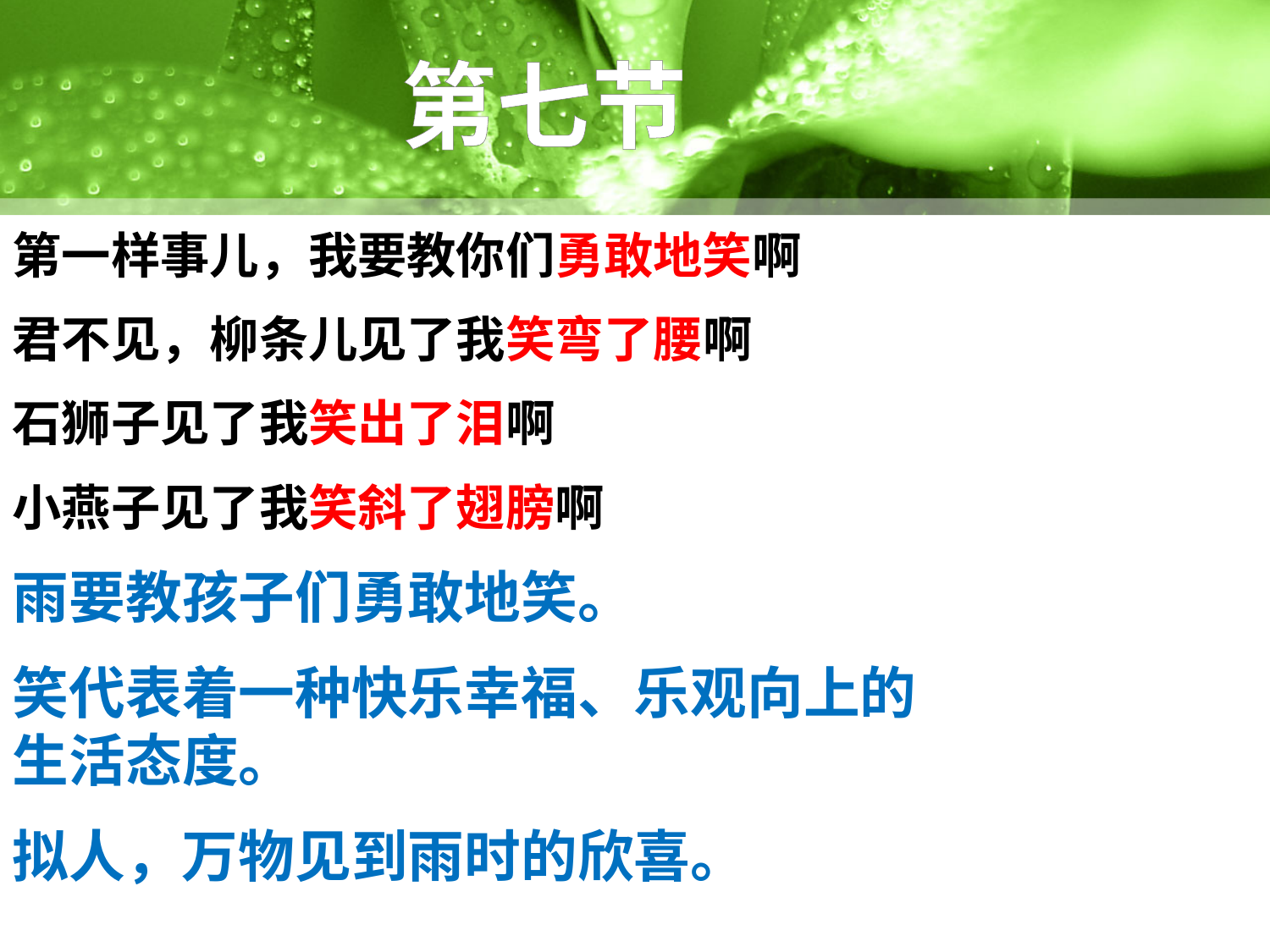

第七节
第一样事儿，我要教你们勇敢地笑啊
君不见，柳条儿见了我笑弯了腰啊
石狮子见了我笑出了泪啊
小燕子见了我笑斜了翅膀啊

雨要教孩子们勇敢地笑。
笑代表着一种快乐幸福、乐观向上的生活态度。
拟人，万物见到雨时的欣喜。